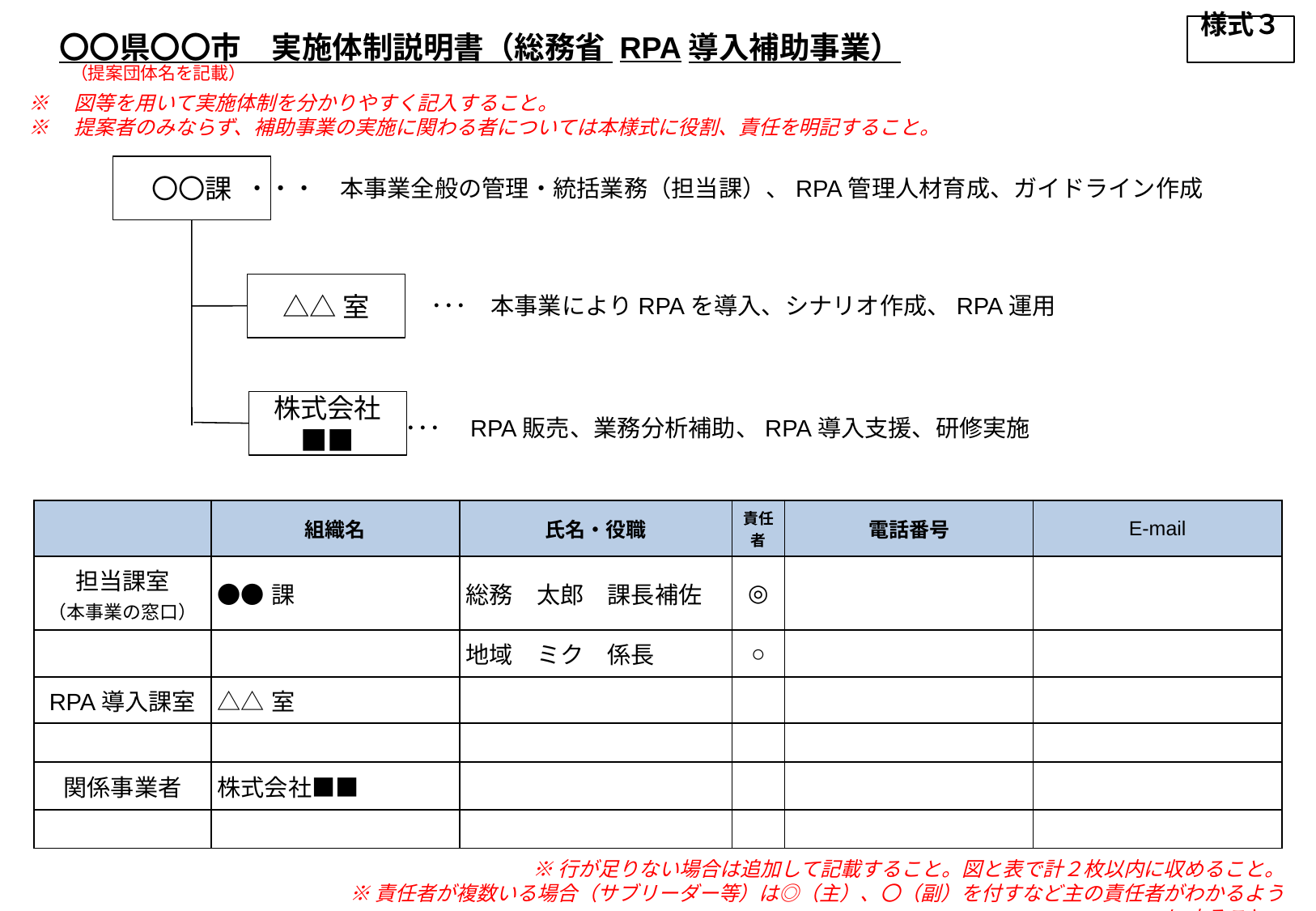

様式３
〇〇県〇〇市　実施体制説明書（総務省 RPA導入補助事業）
（提案団体名を記載）
※　図等を用いて実施体制を分かりやすく記入すること。
※　提案者のみならず、補助事業の実施に関わる者については本様式に役割、責任を明記すること。
〇〇課
・・・　本事業全般の管理・統括業務（担当課）、RPA管理人材育成、ガイドライン作成
△△室
･･･　本事業によりRPAを導入、シナリオ作成、RPA運用
株式会社■■
･･･　RPA販売、業務分析補助、RPA導入支援、研修実施
|  | 組織名 | 氏名・役職 | 責任者 | 電話番号 | E-mail |
| --- | --- | --- | --- | --- | --- |
| 担当課室 （本事業の窓口） | ●●課 | 総務　太郎　課長補佐 | ◎ |  |  |
|  |  | 地域　ミク　係長 | ○ |  |  |
| RPA導入課室 | △△室 |  |  |  |  |
|  |  |  |  |  |  |
| 関係事業者 | 株式会社■■ |  |  |  |  |
|  |  |  |  |  |  |
※行が足りない場合は追加して記載すること。図と表で計２枚以内に収めること。
※責任者が複数いる場合（サブリーダー等）は◎（主）、〇（副）を付すなど主の責任者がわかるようにすること。